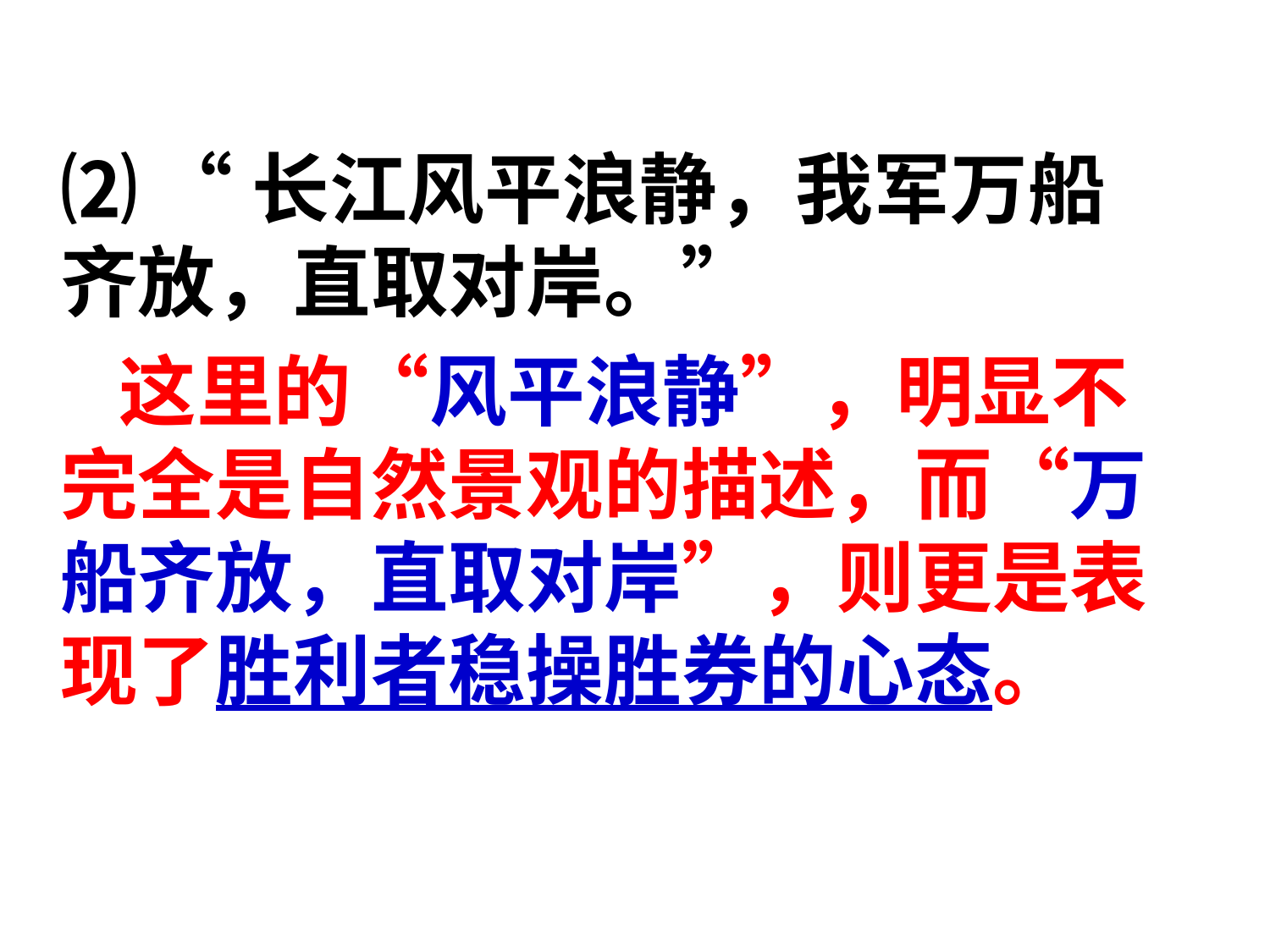

⑵ “长江风平浪静，我军万船齐放，直取对岸。”
     这里的“风平浪静”，明显不完全是自然景观的描述，而“万船齐放，直取对岸”，则更是表现了胜利者稳操胜券的心态。